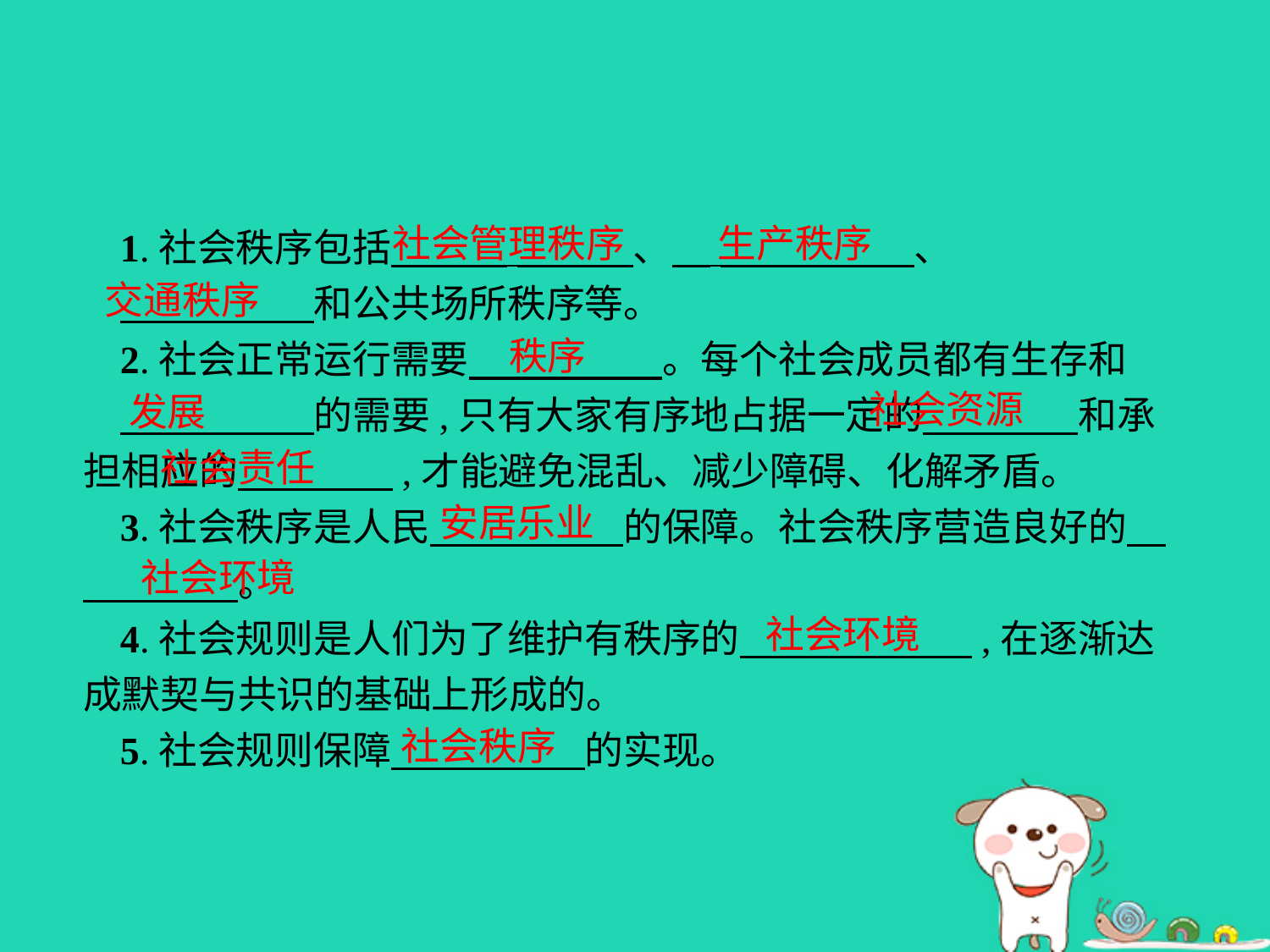

社会管理秩序
生产秩序
1.社会秩序包括　　　 　　　、　 　　　　　、
　　　　　和公共场所秩序等。
2.社会正常运行需要　　　　　。每个社会成员都有生存和
　　　　　的需要,只有大家有序地占据一定的　　　　和承担相应的　　　　,才能避免混乱、减少障碍、化解矛盾。
3.社会秩序是人民　　　　　的保障。社会秩序营造良好的　　　　　。
4.社会规则是人们为了维护有秩序的　　　　　　,在逐渐达成默契与共识的基础上形成的。
5.社会规则保障　　　　　的实现。
交通秩序
秩序
社会资源
发展
社会责任
安居乐业
社会环境
社会环境
社会秩序